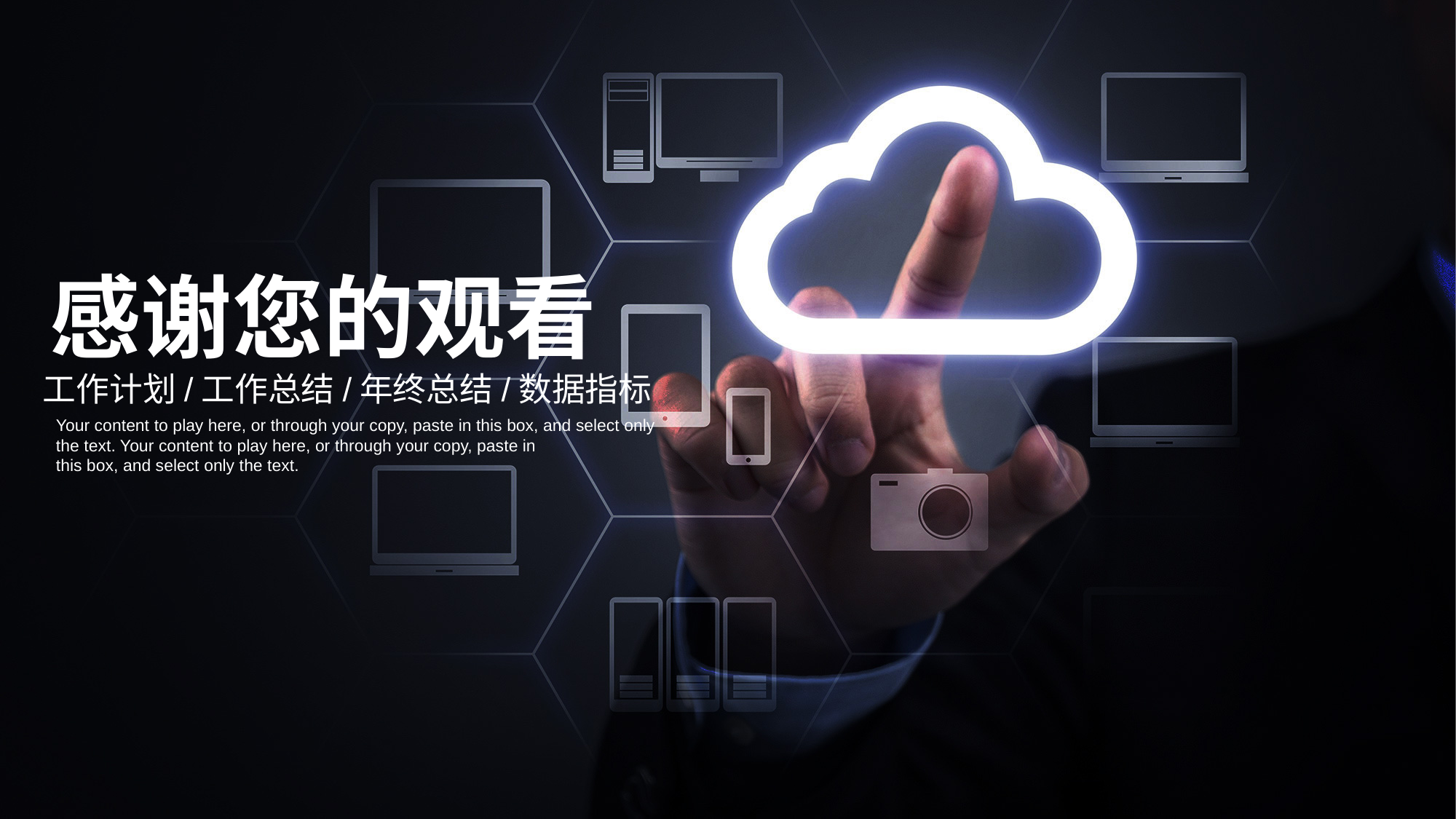

感谢您的观看
工作计划/工作总结/年终总结/数据指标
Your content to play here, or through your copy, paste in this box, and select only
the text. Your content to play here, or through your copy, paste in
this box, and select only the text.